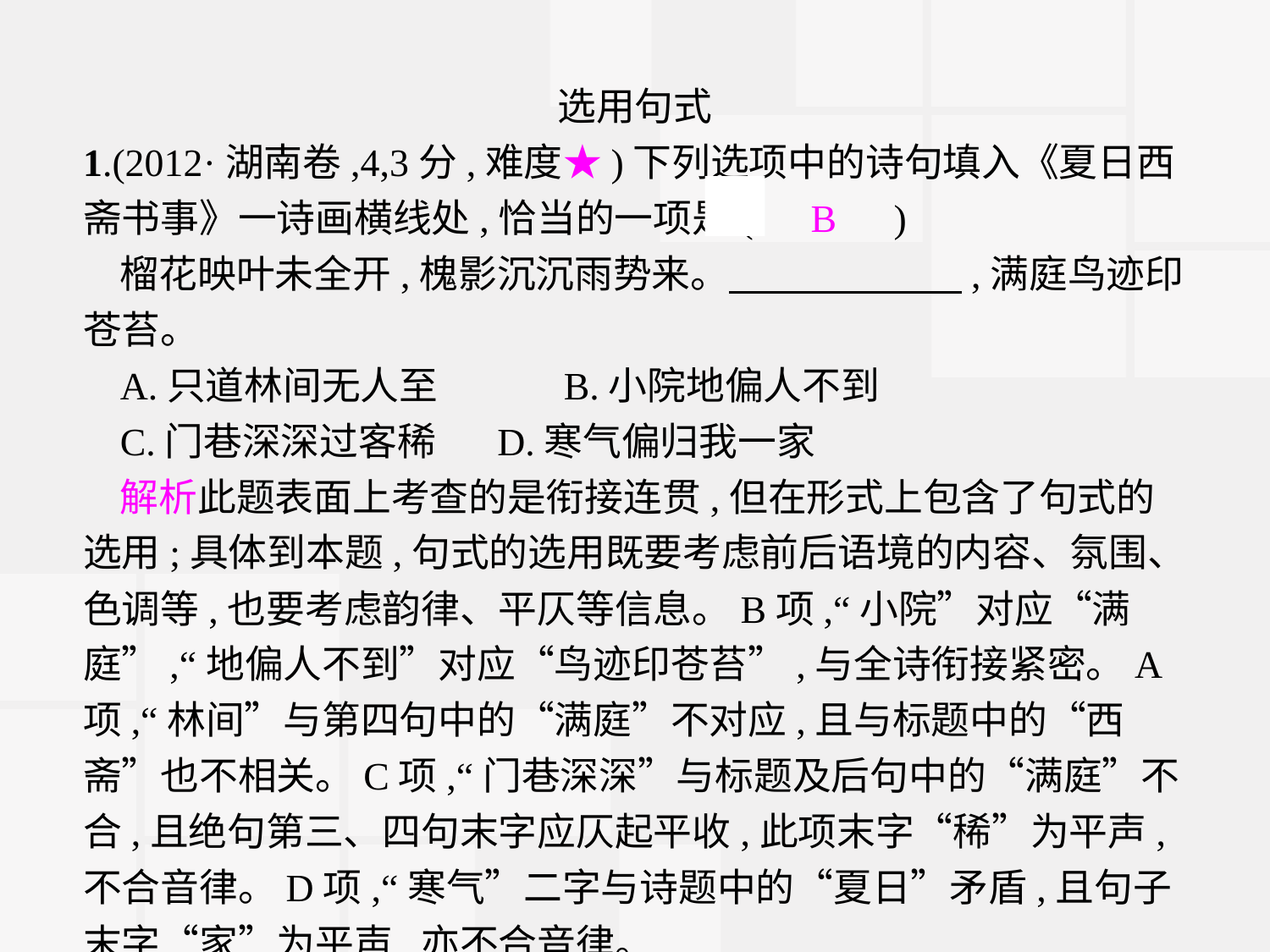

选用句式
1.(2012·湖南卷,4,3分,难度★)下列选项中的诗句填入《夏日西斋书事》一诗画横线处,恰当的一项是(　B　)
榴花映叶未全开,槐影沉沉雨势来。　　　　　　,满庭鸟迹印苍苔。
A.只道林间无人至　　　B.小院地偏人不到
C.门巷深深过客稀      D.寒气偏归我一家
解析此题表面上考查的是衔接连贯,但在形式上包含了句式的选用;具体到本题,句式的选用既要考虑前后语境的内容、氛围、色调等,也要考虑韵律、平仄等信息。B项,“小院”对应“满庭”,“地偏人不到”对应“鸟迹印苍苔”,与全诗衔接紧密。A项,“林间”与第四句中的“满庭”不对应,且与标题中的“西斋”也不相关。C项,“门巷深深”与标题及后句中的“满庭”不合,且绝句第三、四句末字应仄起平收,此项末字“稀”为平声,不合音律。D项,“寒气”二字与诗题中的“夏日”矛盾,且句子末字“家”为平声,亦不合音律。